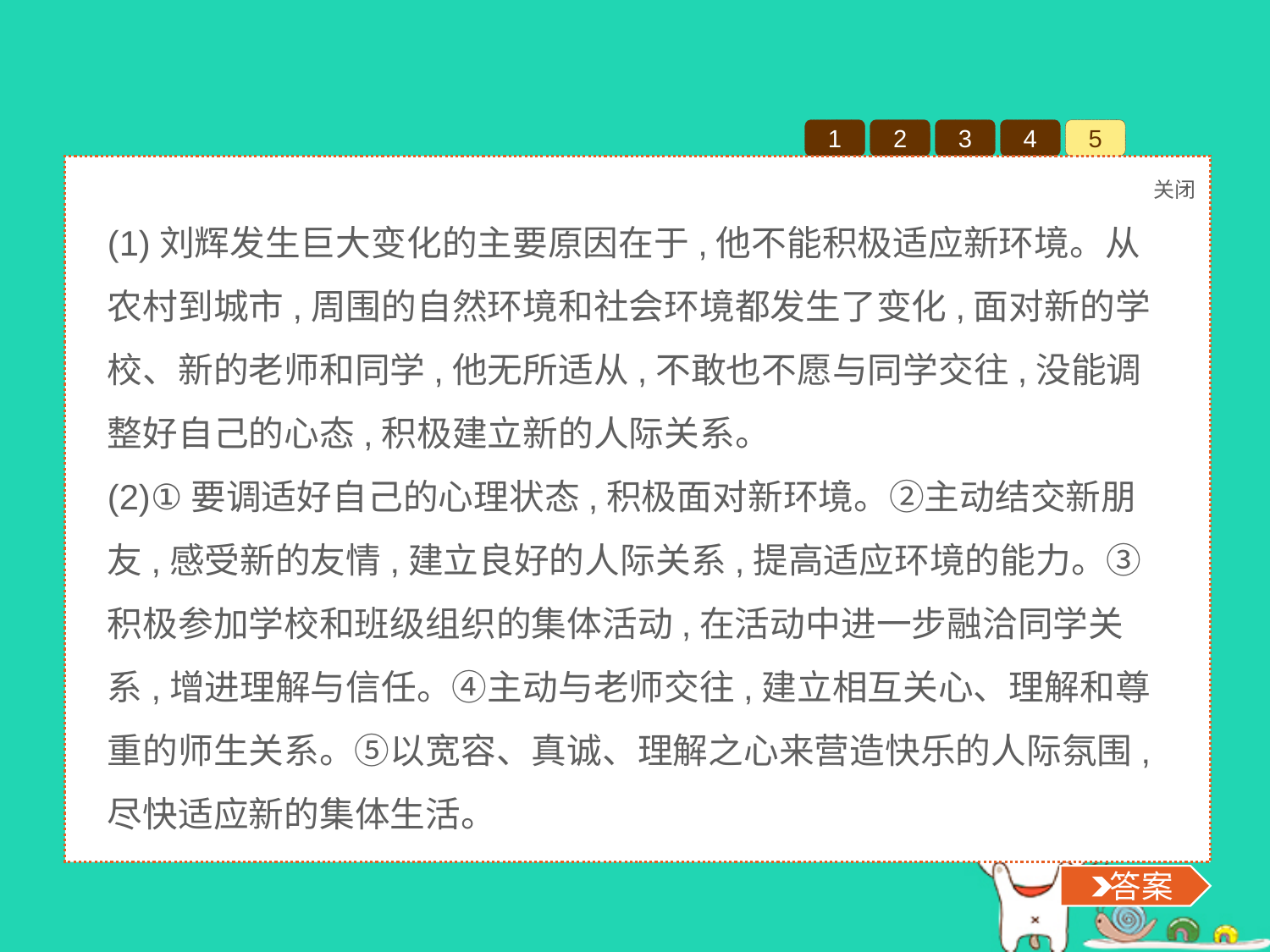

1
2
3
4
5

关闭
  答案

(1)刘辉发生巨大变化的主要原因在于,他不能积极适应新环境。从农村到城市,周围的自然环境和社会环境都发生了变化,面对新的学校、新的老师和同学,他无所适从,不敢也不愿与同学交往,没能调整好自己的心态,积极建立新的人际关系。
(2)①要调适好自己的心理状态,积极面对新环境。②主动结交新朋友,感受新的友情,建立良好的人际关系,提高适应环境的能力。③积极参加学校和班级组织的集体活动,在活动中进一步融洽同学关系,增进理解与信任。④主动与老师交往,建立相互关心、理解和尊重的师生关系。⑤以宽容、真诚、理解之心来营造快乐的人际氛围,尽快适应新的集体生活。
5.刘辉是一名八年级男生,在家乡学校时成绩优异,和同学相处也很好,自从年后随打工的父母来到北京上学后,便见人腼腆,遇生人或校领导更局促不安。遇到女同学时,居然手足无措,面红心悸,交谈时口吃,惹得同学嘲笑;他的性格也变得内向、孤僻起来,在班上很少与同学交往,更无知心好友。刚开学没几周便多次要求回原来的学校就读。
(1)刘辉前后发生巨大变化的原因是什么?
(2)针对刘辉当前的困境,你会给他哪些好的建议?
  答案